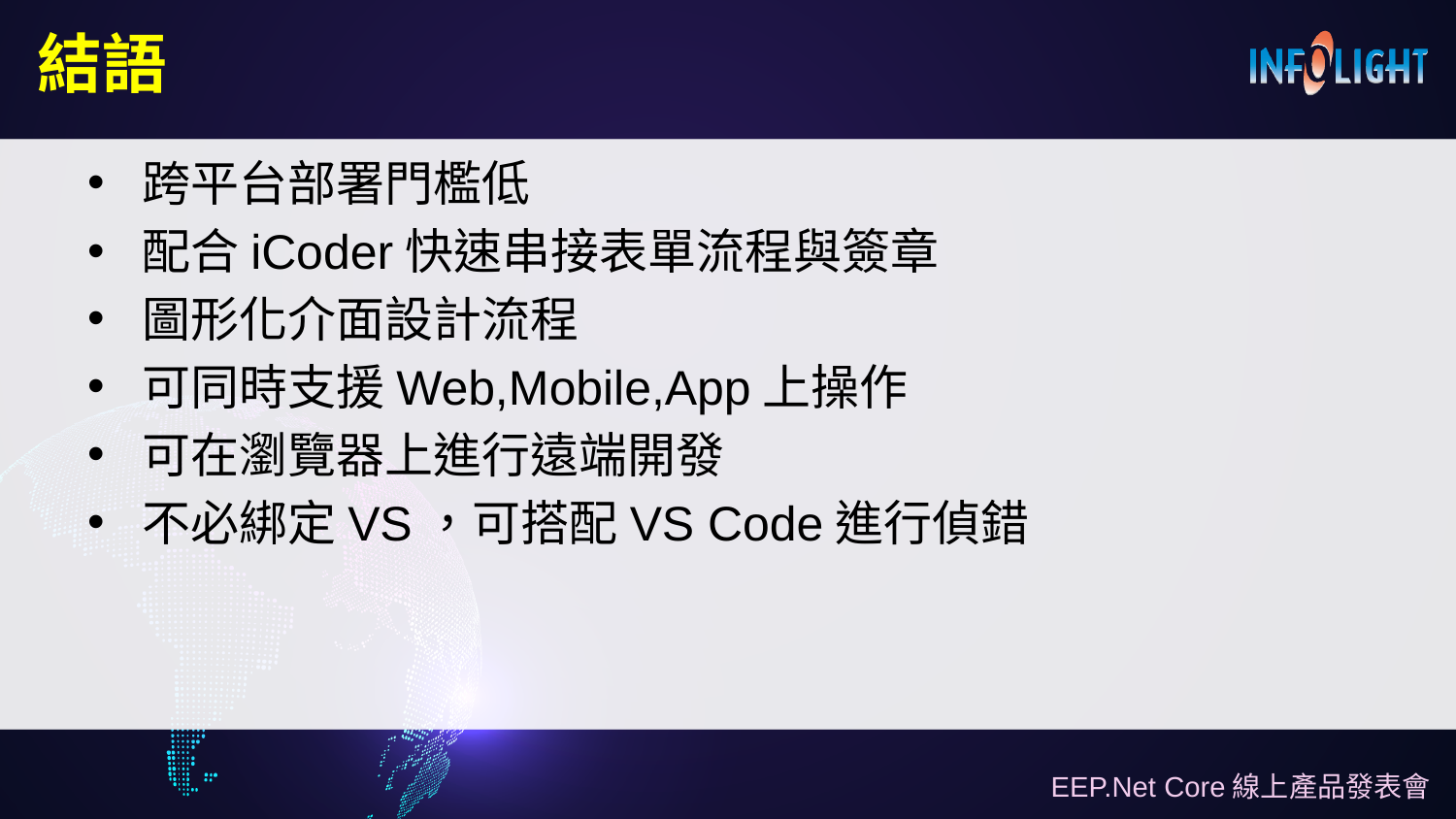

# 結語
跨平台部署門檻低
配合iCoder快速串接表單流程與簽章
圖形化介面設計流程
可同時支援Web,Mobile,App上操作
可在瀏覽器上進行遠端開發
不必綁定VS，可搭配VS Code進行偵錯